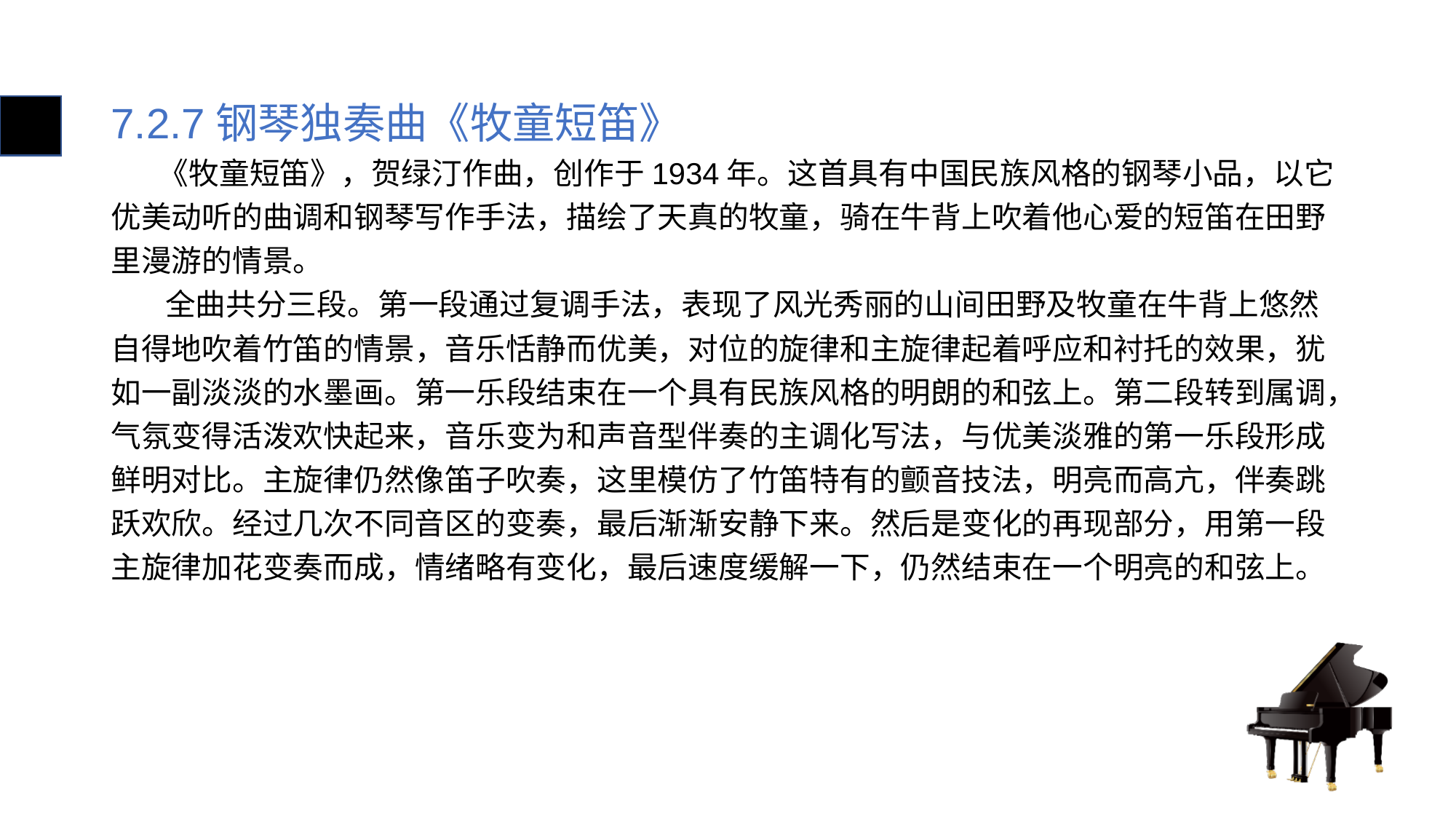

# 7.2.7钢琴独奏曲《牧童短笛》
      《牧童短笛》，贺绿汀作曲，创作于1934年。这首具有中国民族风格的钢琴小品，以它优美动听的曲调和钢琴写作手法，描绘了天真的牧童，骑在牛背上吹着他心爱的短笛在田野里漫游的情景。
       全曲共分三段。第一段通过复调手法，表现了风光秀丽的山间田野及牧童在牛背上悠然自得地吹着竹笛的情景，音乐恬静而优美，对位的旋律和主旋律起着呼应和衬托的效果，犹如一副淡淡的水墨画。第一乐段结束在一个具有民族风格的明朗的和弦上。第二段转到属调，气氛变得活泼欢快起来，音乐变为和声音型伴奏的主调化写法，与优美淡雅的第一乐段形成鲜明对比。主旋律仍然像笛子吹奏，这里模仿了竹笛特有的颤音技法，明亮而高亢，伴奏跳跃欢欣。经过几次不同音区的变奏，最后渐渐安静下来。然后是变化的再现部分，用第一段主旋律加花变奏而成，情绪略有变化，最后速度缓解一下，仍然结束在一个明亮的和弦上。